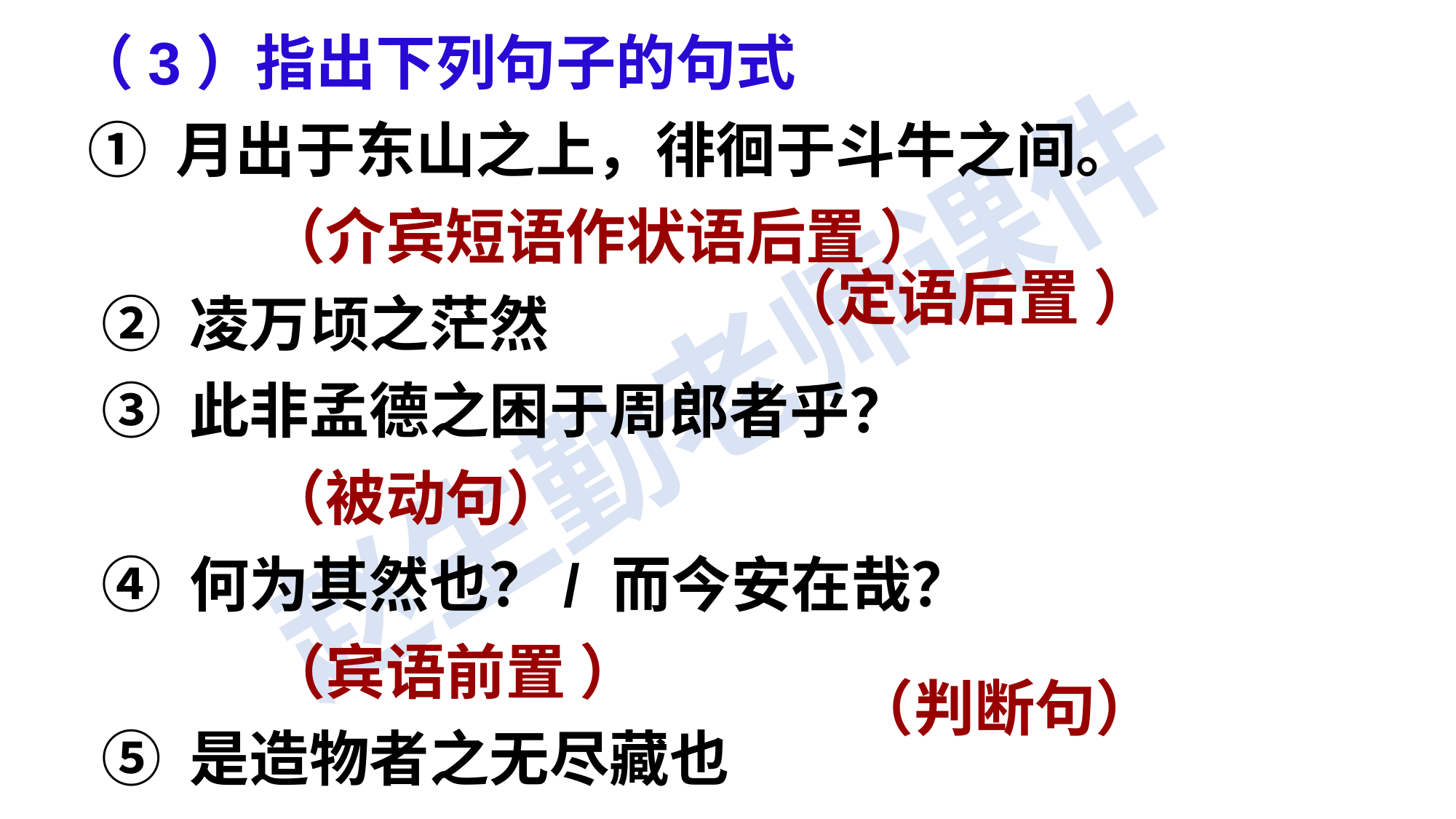

（3）指出下列句子的句式
 ① 月出于东山之上，徘徊于斗牛之间。
             （介宾短语作状语后置 ）
  ② 凌万顷之茫然
  ③ 此非孟德之困于周郎者乎？
             （被动句）
  ④ 何为其然也？/ 而今安在哉？
             （宾语前置 ）
  ⑤ 是造物者之无尽藏也
（定语后置 ）
（判断句）